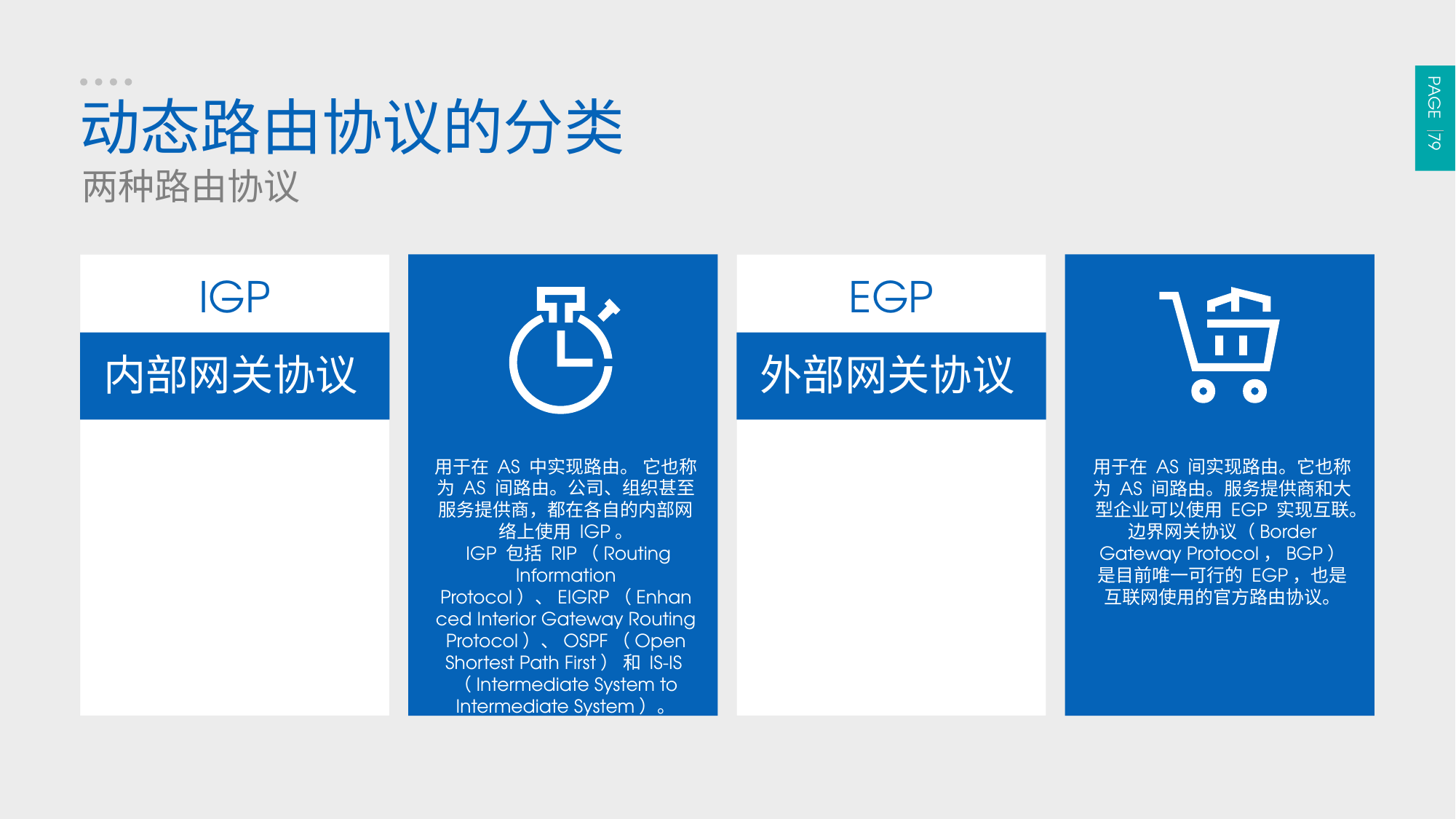

PAGE   79
动态路由协议的分类
两种路由协议

IGP

内部网关协议

用于在 AS 中实现路由。 它也称为 AS 间路由。公司、组织甚至服务提供商，都在各自的内部网络上使用 IGP。
 IGP 包括 RIP（Routing Information Protocol）、EIGRP（Enhanced Interior Gateway Routing Protocol）、OSPF（Open Shortest Path First） 和 IS-IS（Intermediate System to Intermediate System）。

EGP

外部网关协议

用于在 AS 间实现路由。它也称为 AS 间路由。服务提供商和大型企业可以使用 EGP 实现互联。边界网关协议（Border Gateway Protocol，BGP） 是目前唯一可行的 EGP，也是互联网使用的官方路由协议。